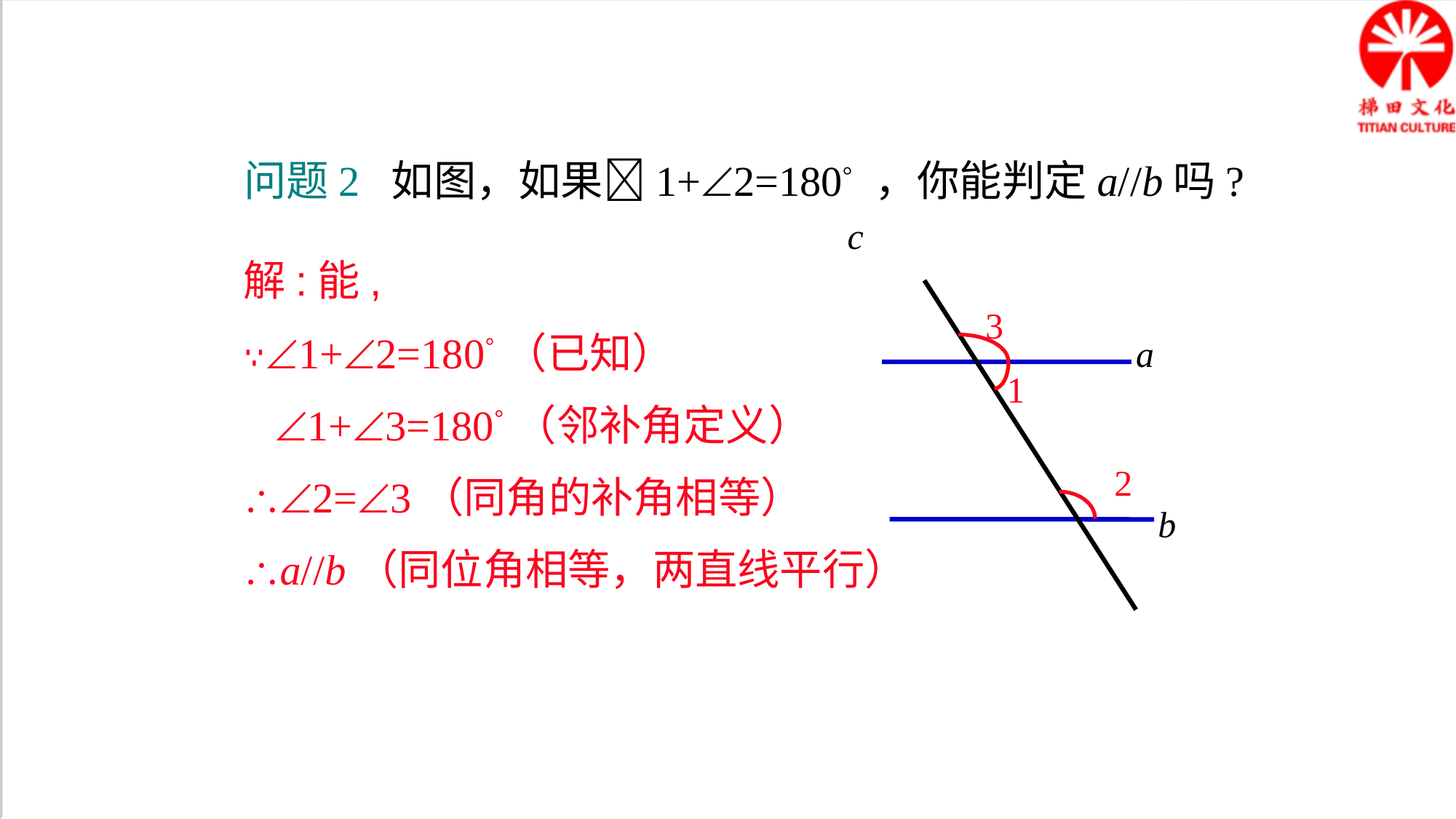

问题2  如图，如果∠1+∠2=180°  ，你能判定a//b吗?
c
解:能,
∵∠1+∠2=180°（已知）
   ∠1+∠3=180°（邻补角定义）
∴∠2=∠3（同角的补角相等）
∴a//b（同位角相等，两直线平行）

3
a

1

2

b